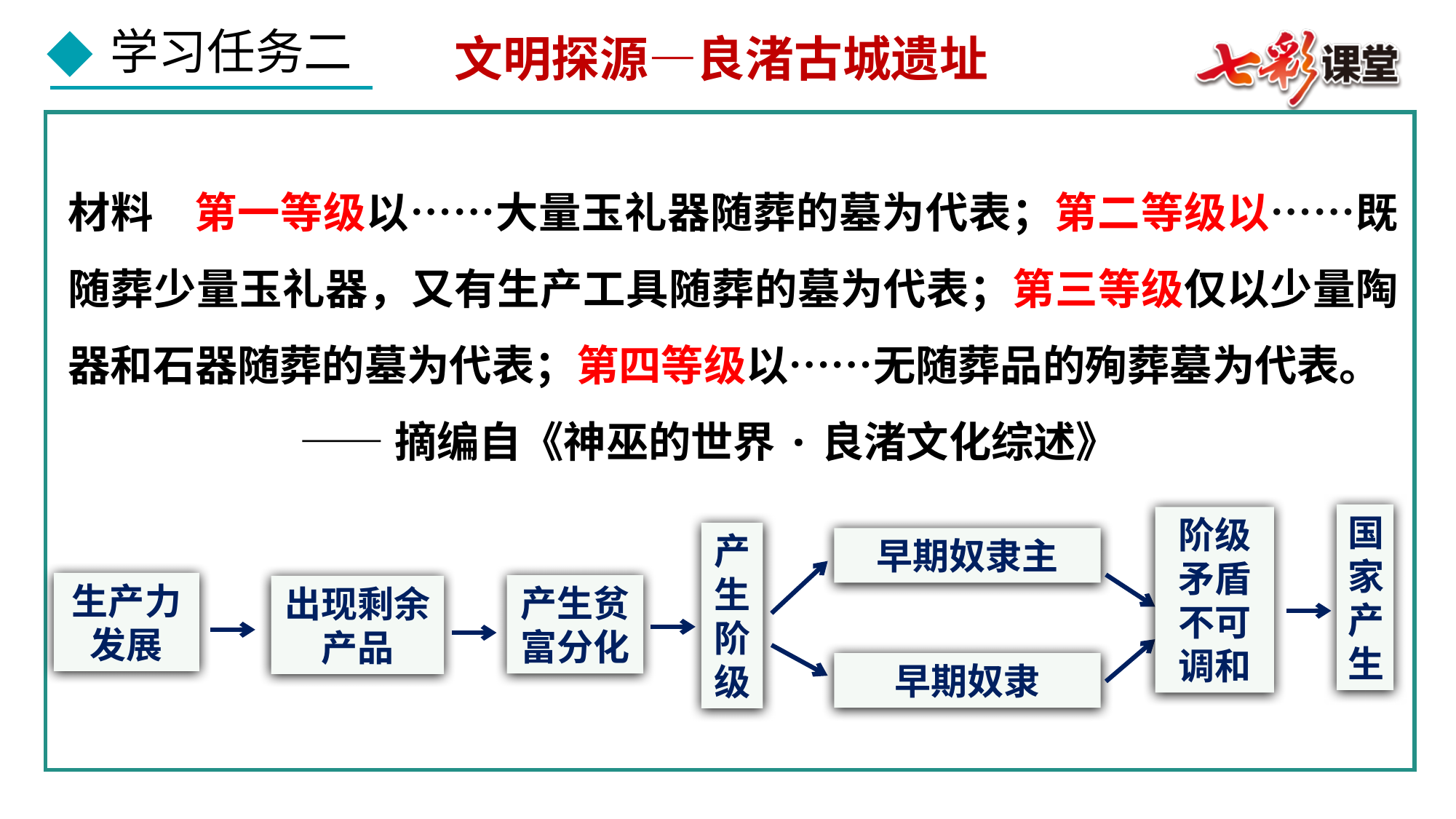

文明探源—良渚古城遗址
材料    第一等级以……大量玉礼器随葬的墓为代表；第二等级以……既随葬少量玉礼器，又有生产工具随葬的墓为代表；第三等级仅以少量陶器和石器随葬的墓为代表；第四等级以……无随葬品的殉葬墓为代表。
                        ——摘编自《神巫的世界·良渚文化综述》
国家产生
阶级矛盾不可调和
产生阶级
早期奴隶主
生产力发展
产生贫富分化
出现剩余产品
早期奴隶